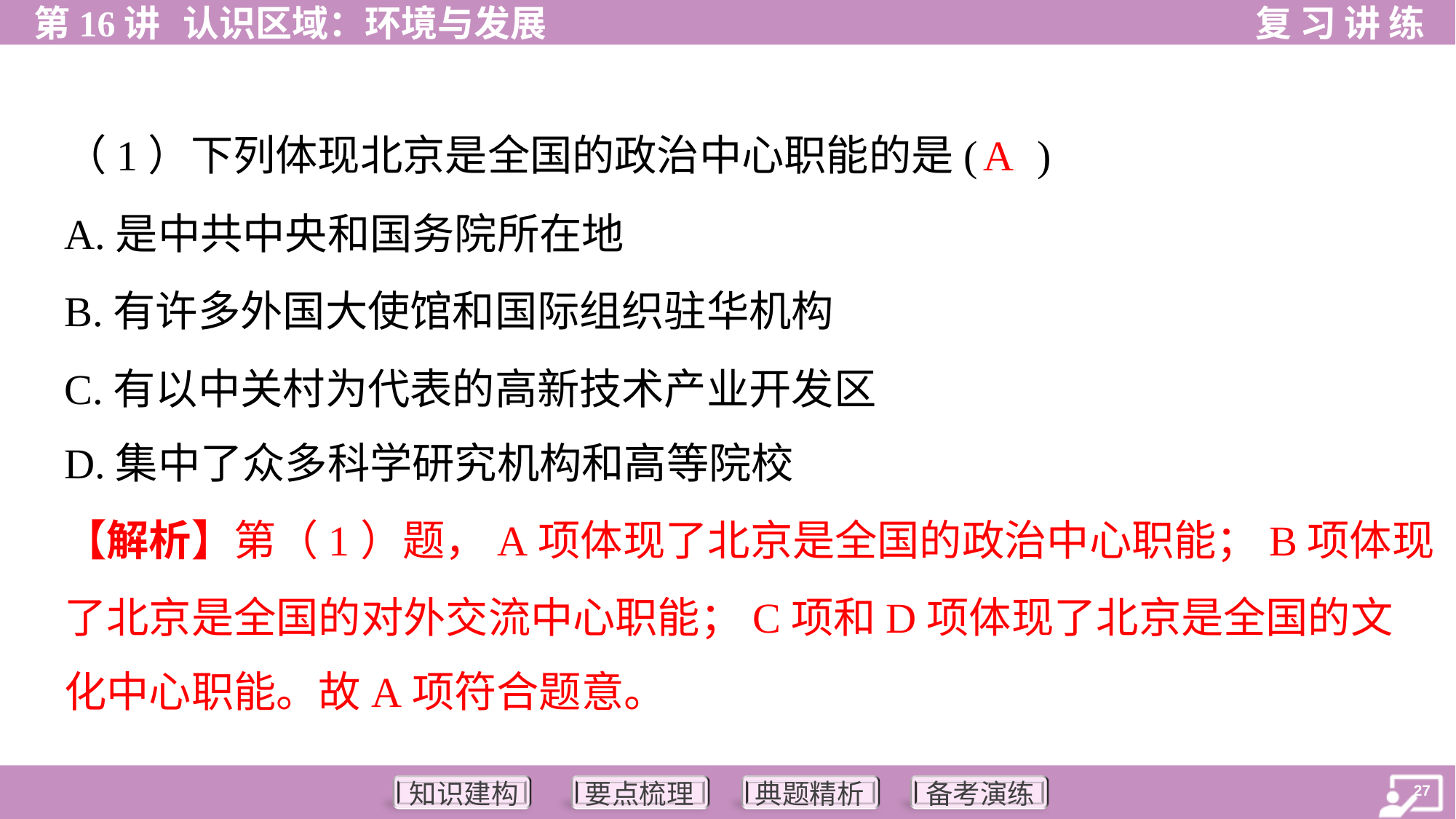

A
（1）下列体现北京是全国的政治中心职能的是(     )
A.是中共中央和国务院所在地
B.有许多外国大使馆和国际组织驻华机构
C.有以中关村为代表的高新技术产业开发区
D.集中了众多科学研究机构和高等院校
【解析】第（1）题，A项体现了北京是全国的政治中心职能；B项体现
了北京是全国的对外交流中心职能；C项和D项体现了北京是全国的文
化中心职能。故A项符合题意。